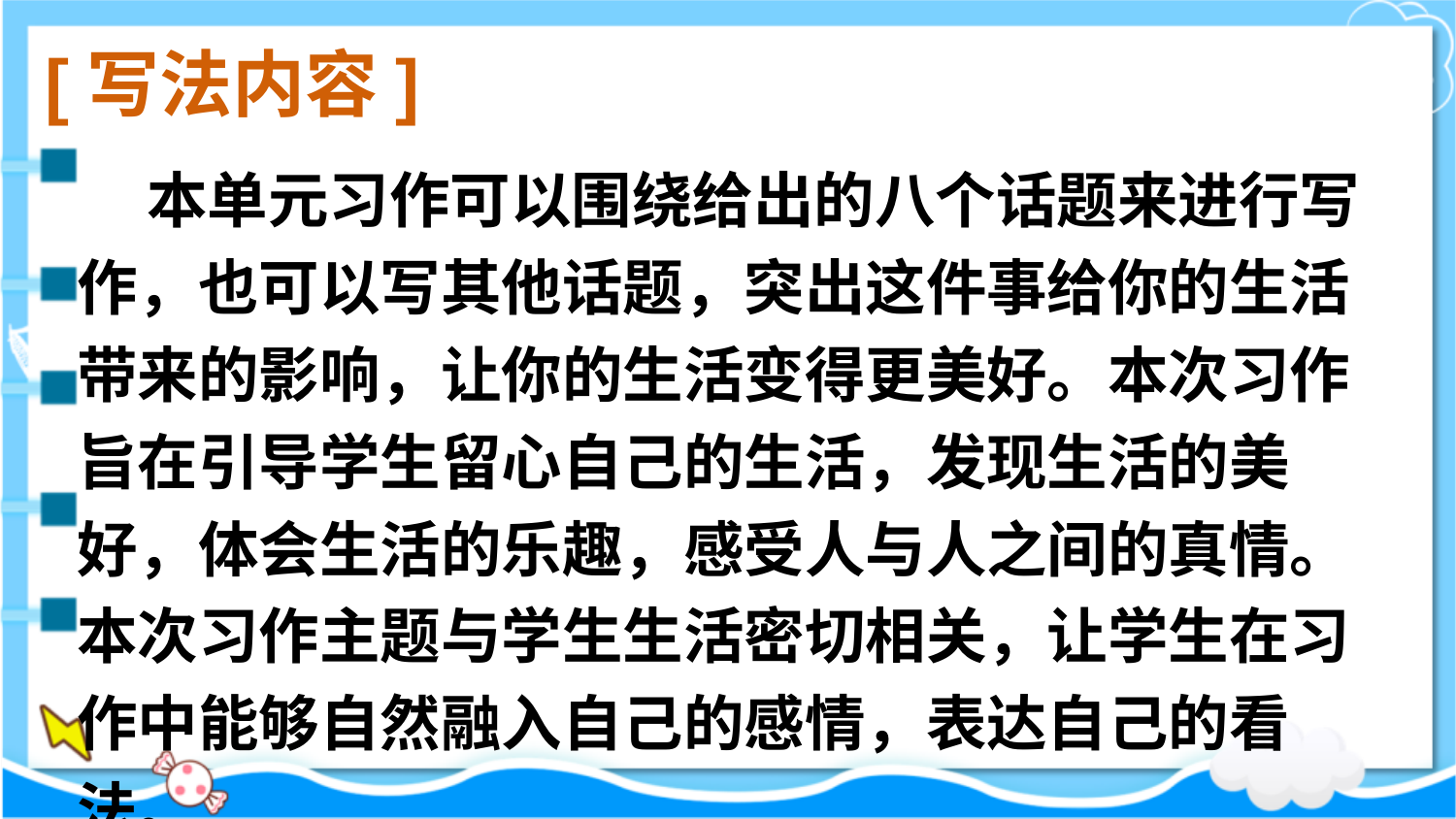

[写法内容]
    本单元习作可以围绕给出的八个话题来进行写作，也可以写其他话题，突出这件事给你的生活带来的影响，让你的生活变得更美好。本次习作旨在引导学生留心自己的生活，发现生活的美好，体会生活的乐趣，感受人与人之间的真情。本次习作主题与学生生活密切相关，让学生在习作中能够自然融入自己的感情，表达自己的看法。